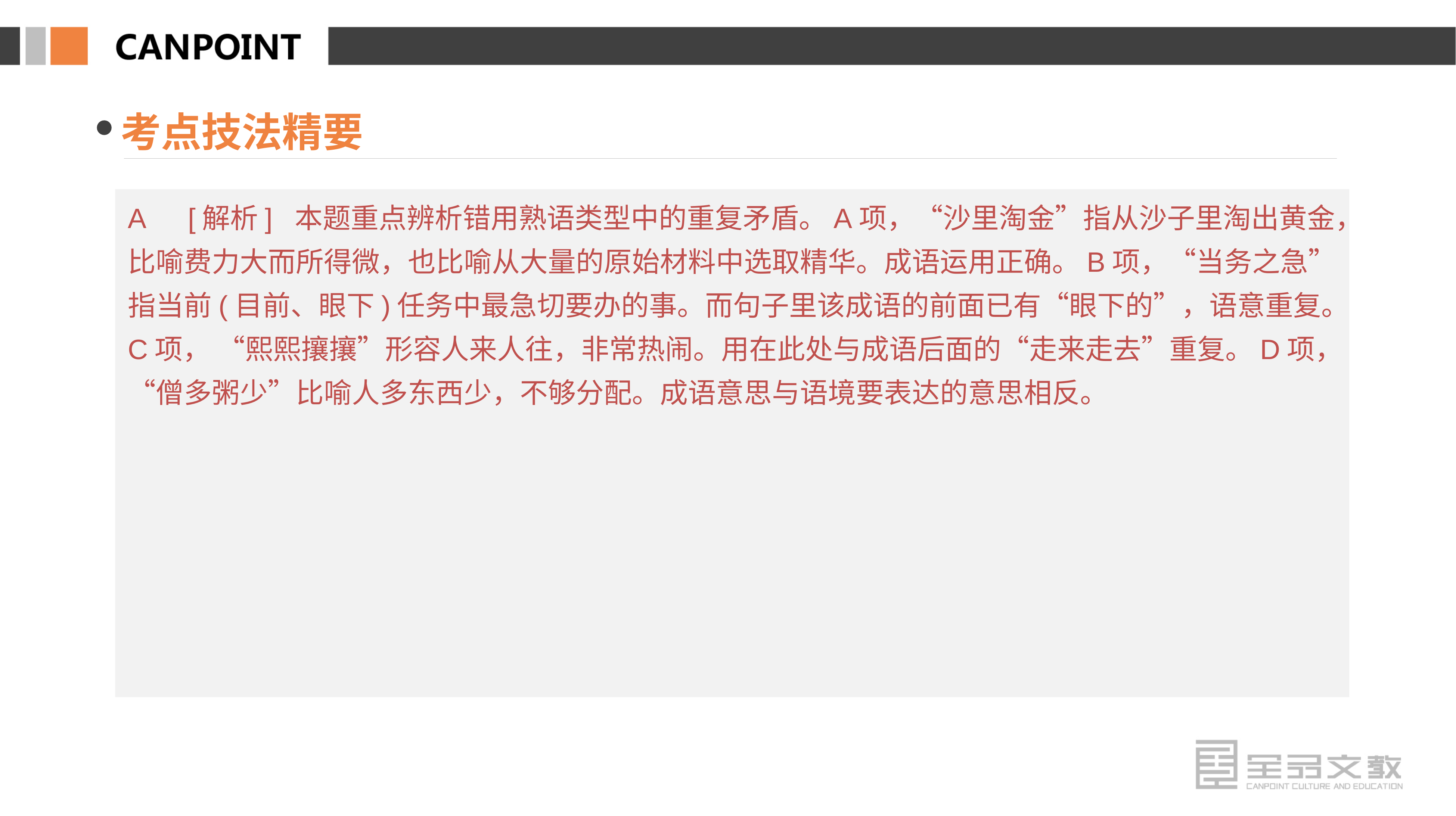

考点技法精要

A　[解析]  本题重点辨析错用熟语类型中的重复矛盾。A项，“沙里淘金”指从沙子里淘出黄金，比喻费力大而所得微，也比喻从大量的原始材料中选取精华。成语运用正确。B项，“当务之急”指当前(目前、眼下)任务中最急切要办的事。而句子里该成语的前面已有“眼下的”，语意重复。C项， “熙熙攘攘”形容人来人往，非常热闹。用在此处与成语后面的“走来走去”重复。D项，“僧多粥少”比喻人多东西少，不够分配。成语意思与语境要表达的意思相反。